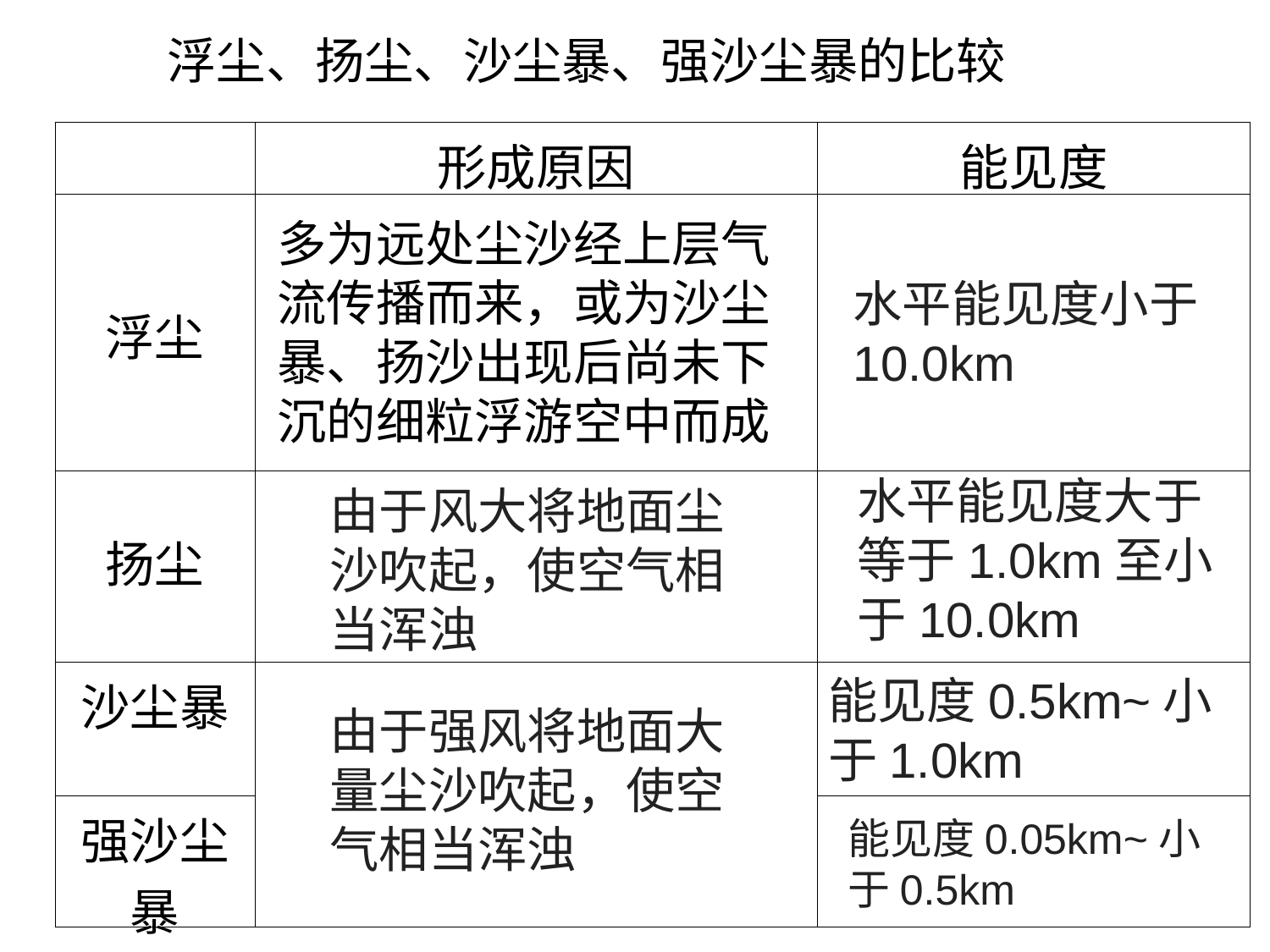

浮尘、扬尘、沙尘暴、强沙尘暴的比较
|  | 形成原因 | 能见度 |
| --- | --- | --- |
| 浮尘 |  |  |
| 扬尘 |  |  |
| 沙尘暴 |  |  |
| 强沙尘暴 |  |  |
多为远处尘沙经上层气流传播而来，或为沙尘暴、扬沙出现后尚未下沉的细粒浮游空中而成
水平能见度小于10.0km
水平能见度大于等于1.0km至小于10.0km
由于风大将地面尘沙吹起，使空气相当浑浊
能见度0.5km~小于1.0km
由于强风将地面大量尘沙吹起，使空气相当浑浊
能见度0.05km~小于0.5km